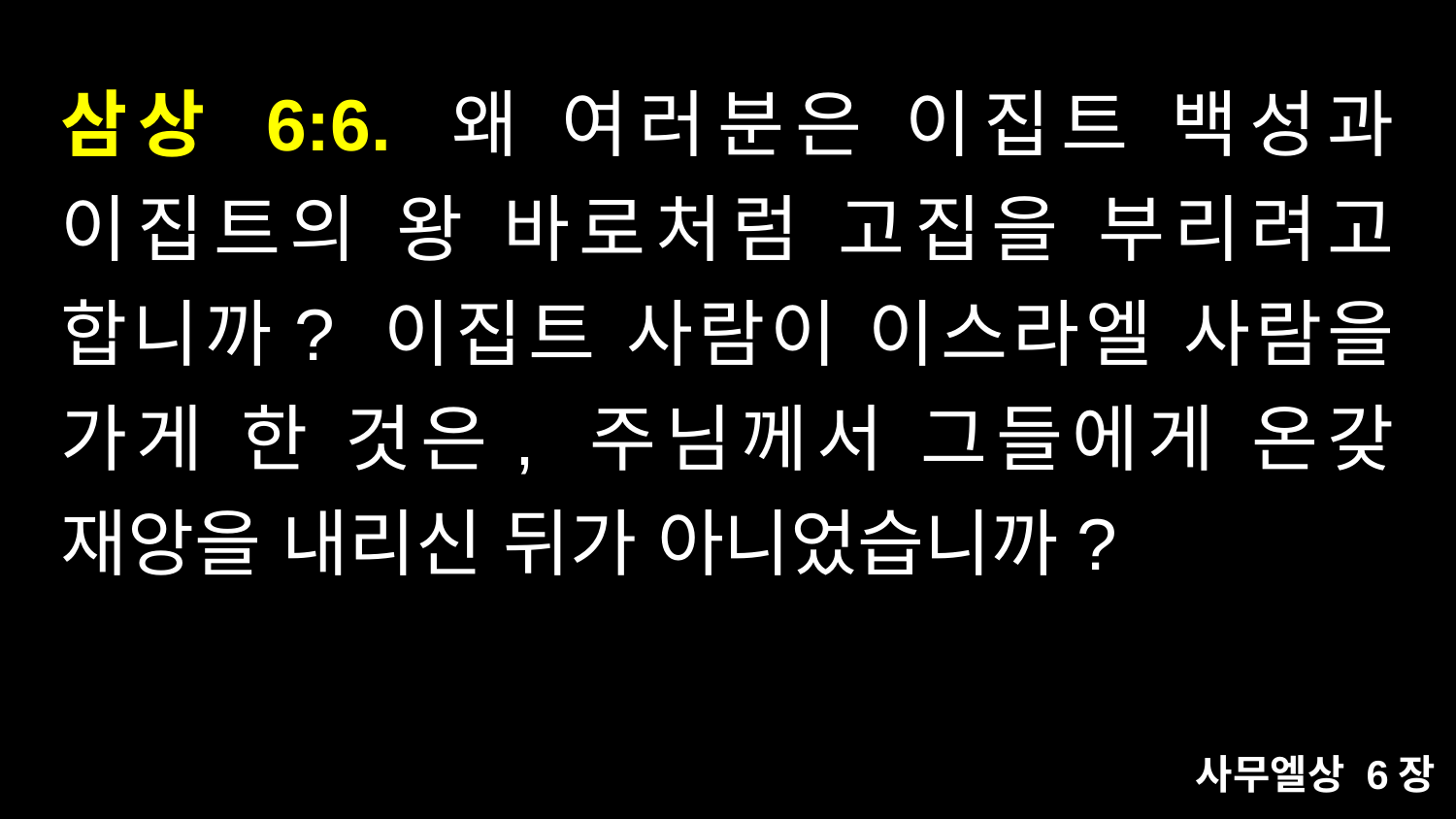

# 삼상 6:6. 왜 여러분은 이집트 백성과 이집트의 왕 바로처럼 고집을 부리려고 합니까? 이집트 사람이 이스라엘 사람을 가게 한 것은, 주님께서 그들에게 온갖 재앙을 내리신 뒤가 아니었습니까?
사무엘상 6장